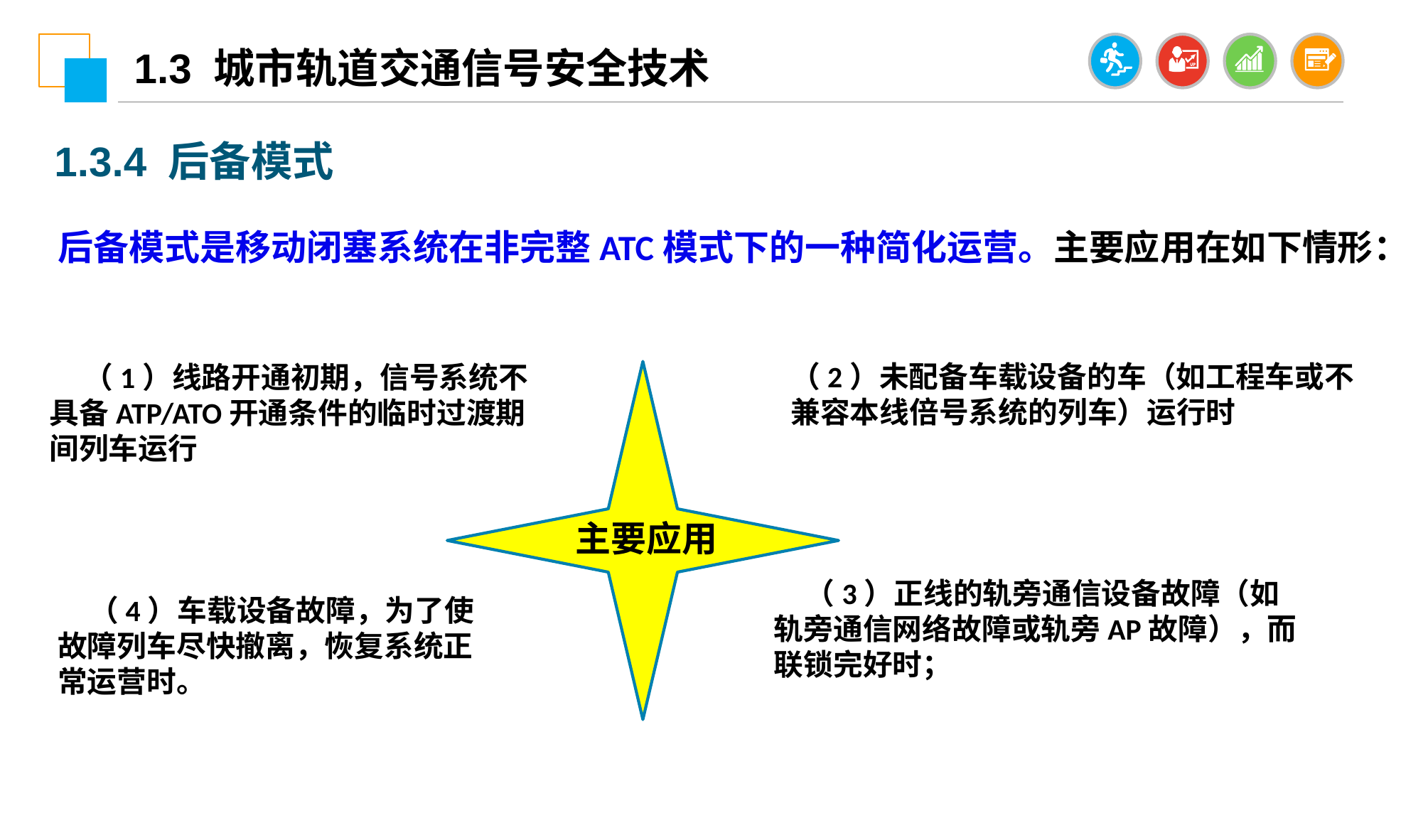

1.3 城市轨道交通信号安全技术
1.3.4 后备模式
后备模式是移动闭塞系统在非完整ATC模式下的一种简化运营。主要应用在如下情形：
    （1）线路开通初期，信号系统不具备ATP/ATO开通条件的临时过渡期间列车运行
（2）未配备车载设备的车（如工程车或不兼容本线倍号系统的列车）运行时

主要应用
（3）正线的轨旁通信设备故障（如轨旁通信网络故障或轨旁AP故障），而联锁完好时；
（4）车载设备故障，为了使故障列车尽快撤离，恢复系统正常运营时。